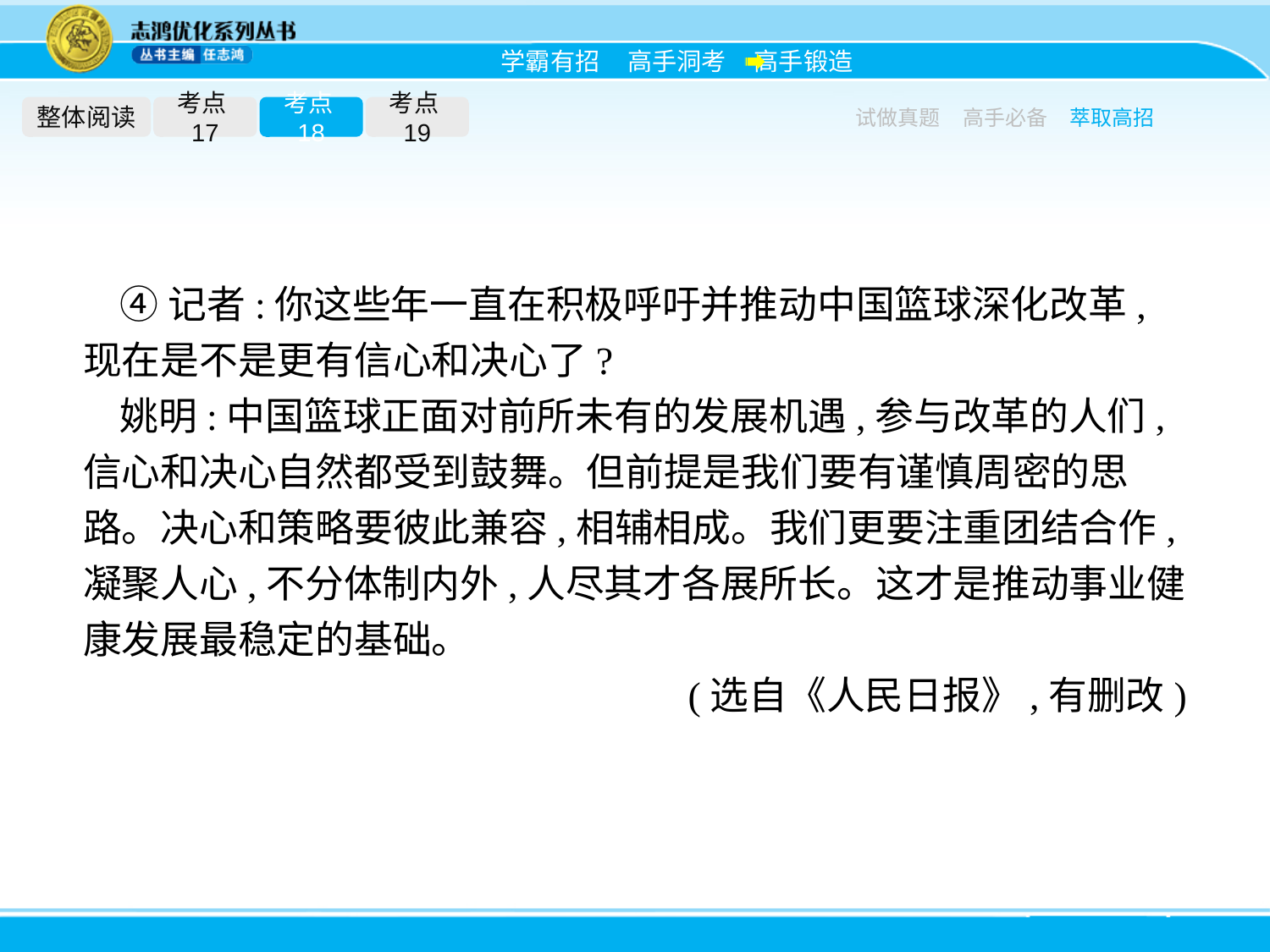

整体阅读
考点17
考点18
考点19
试做真题
高手必备
萃取高招
④记者:你这些年一直在积极呼吁并推动中国篮球深化改革,现在是不是更有信心和决心了?
姚明:中国篮球正面对前所未有的发展机遇,参与改革的人们,信心和决心自然都受到鼓舞。但前提是我们要有谨慎周密的思路。决心和策略要彼此兼容,相辅相成。我们更要注重团结合作,凝聚人心,不分体制内外,人尽其才各展所长。这才是推动事业健康发展最稳定的基础。
(选自《人民日报》,有删改)